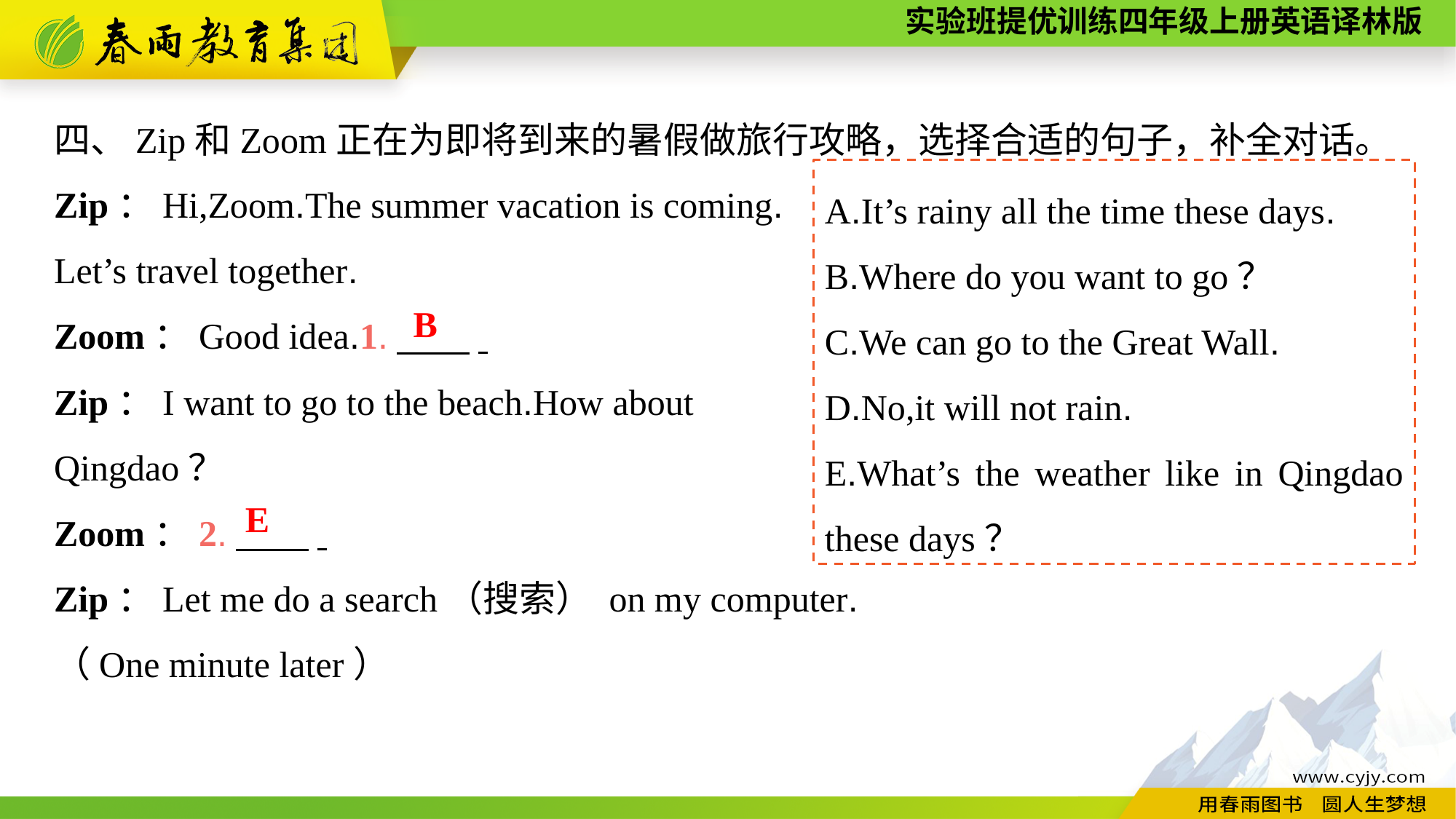

四、Zip和Zoom正在为即将到来的暑假做旅行攻略，选择合适的句子，补全对话。
Zip：Hi,Zoom.The summer vacation is coming.
Let’s travel together.
Zoom：Good idea.1.　　.
Zip：I want to go to the beach.How about
Qingdao？
Zoom：2.　　.
Zip：Let me do a search（搜索） on my computer.
（One minute later）
A.It’s rainy all the time these days.
B.Where do you want to go？
C.We can go to the Great Wall.
D.No,it will not rain.
E.What’s the weather like in Qingdao these days？
B
E